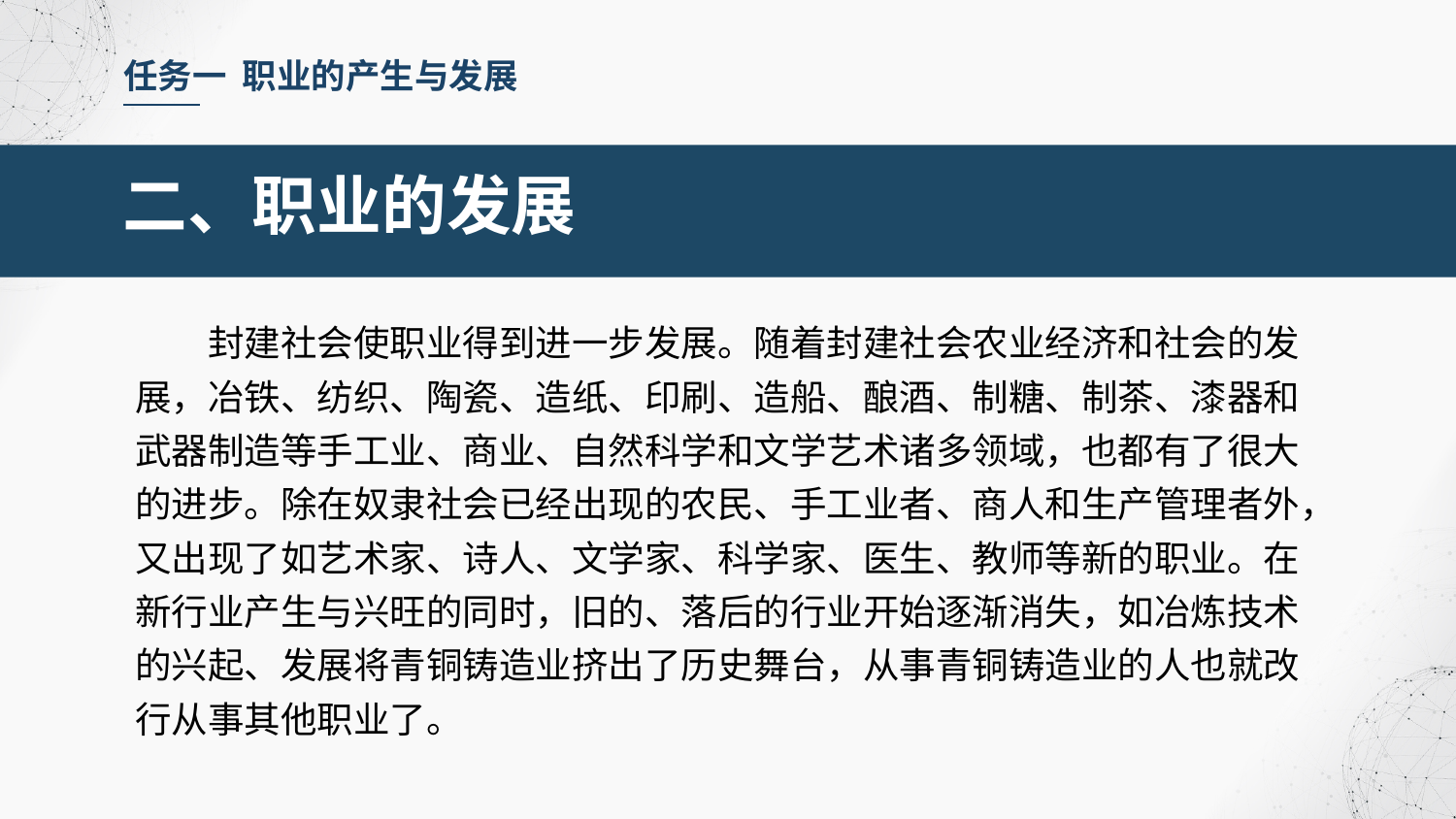

任务一  职业的产生与发展

二、职业的发展
封建社会使职业得到进一步发展。随着封建社会农业经济和社会的发展，冶铁、纺织、陶瓷、造纸、印刷、造船、酿酒、制糖、制茶、漆器和武器制造等手工业、商业、自然科学和文学艺术诸多领域，也都有了很大的进步。除在奴隶社会已经出现的农民、手工业者、商人和生产管理者外，又出现了如艺术家、诗人、文学家、科学家、医生、教师等新的职业。在新行业产生与兴旺的同时，旧的、落后的行业开始逐渐消失，如冶炼技术的兴起、发展将青铜铸造业挤出了历史舞台，从事青铜铸造业的人也就改行从事其他职业了。